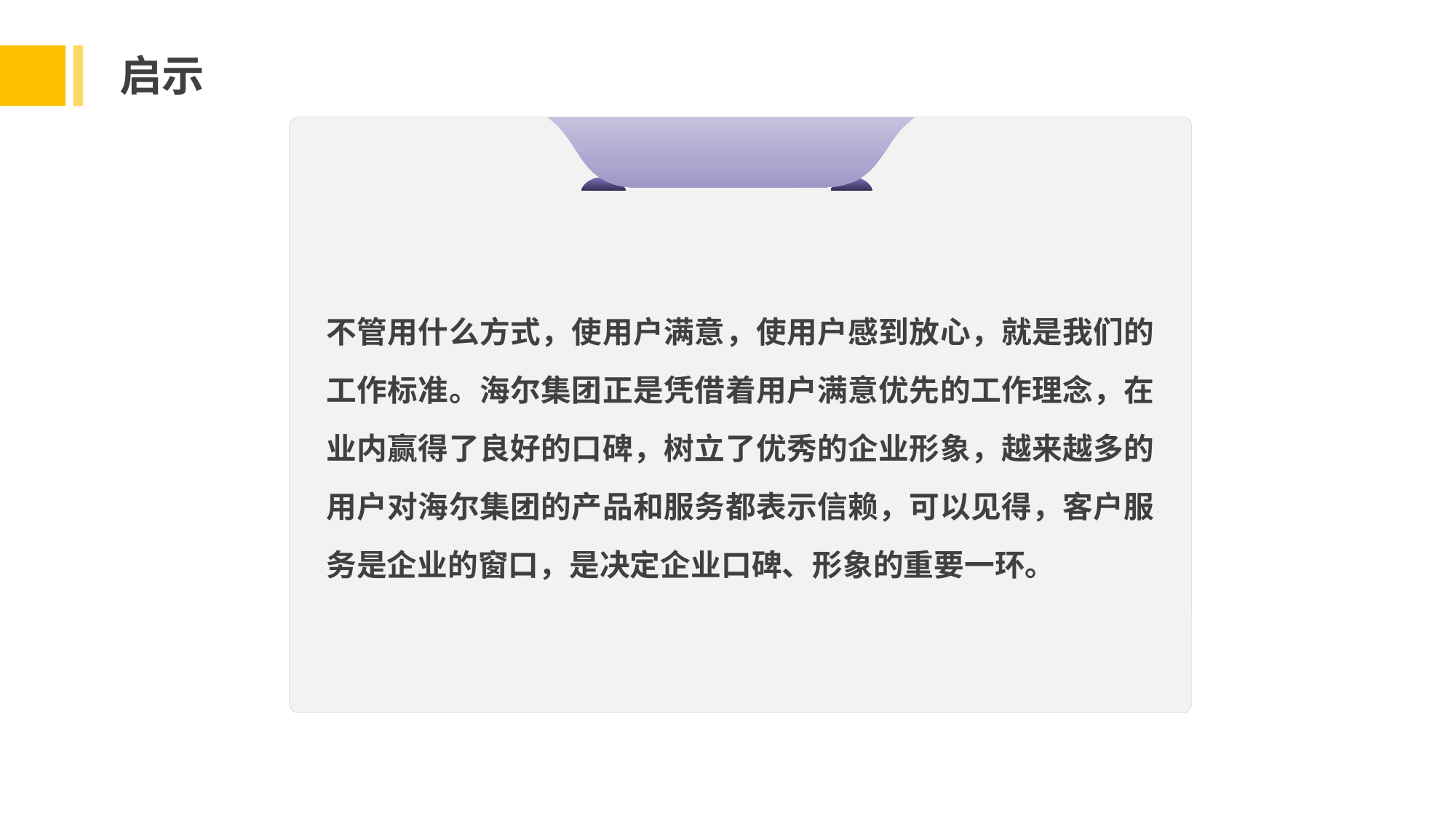

启示

不管用什么方式，使用户满意，使用户感到放心，就是我们的工作标准。海尔集团正是凭借着用户满意优先的工作理念，在业内赢得了良好的口碑，树立了优秀的企业形象，越来越多的用户对海尔集团的产品和服务都表示信赖，可以见得，客户服务是企业的窗口，是决定企业口碑、形象的重要一环。